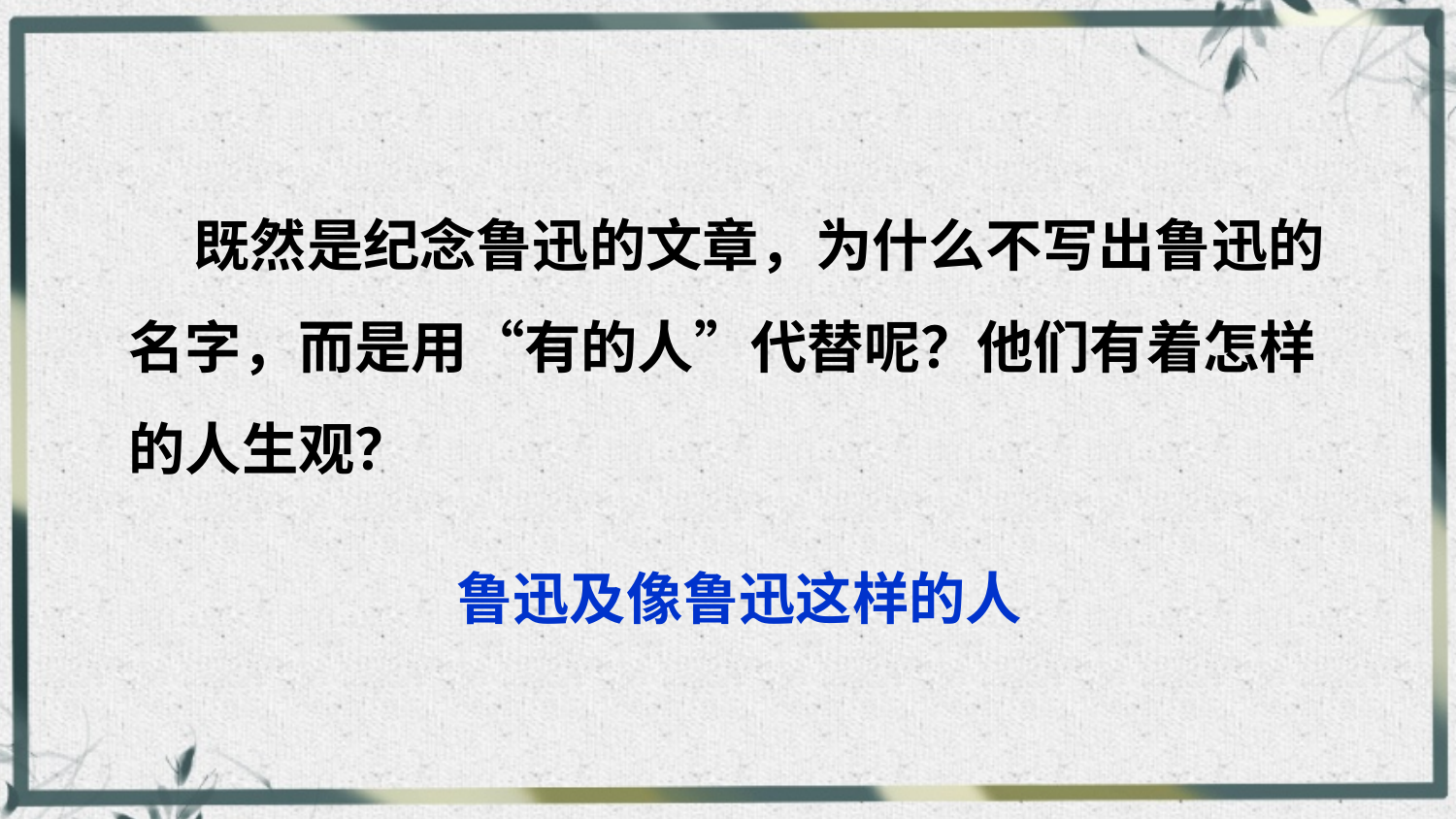

既然是纪念鲁迅的文章，为什么不写出鲁迅的名字，而是用“有的人”代替呢？他们有着怎样的人生观？
鲁迅及像鲁迅这样的人